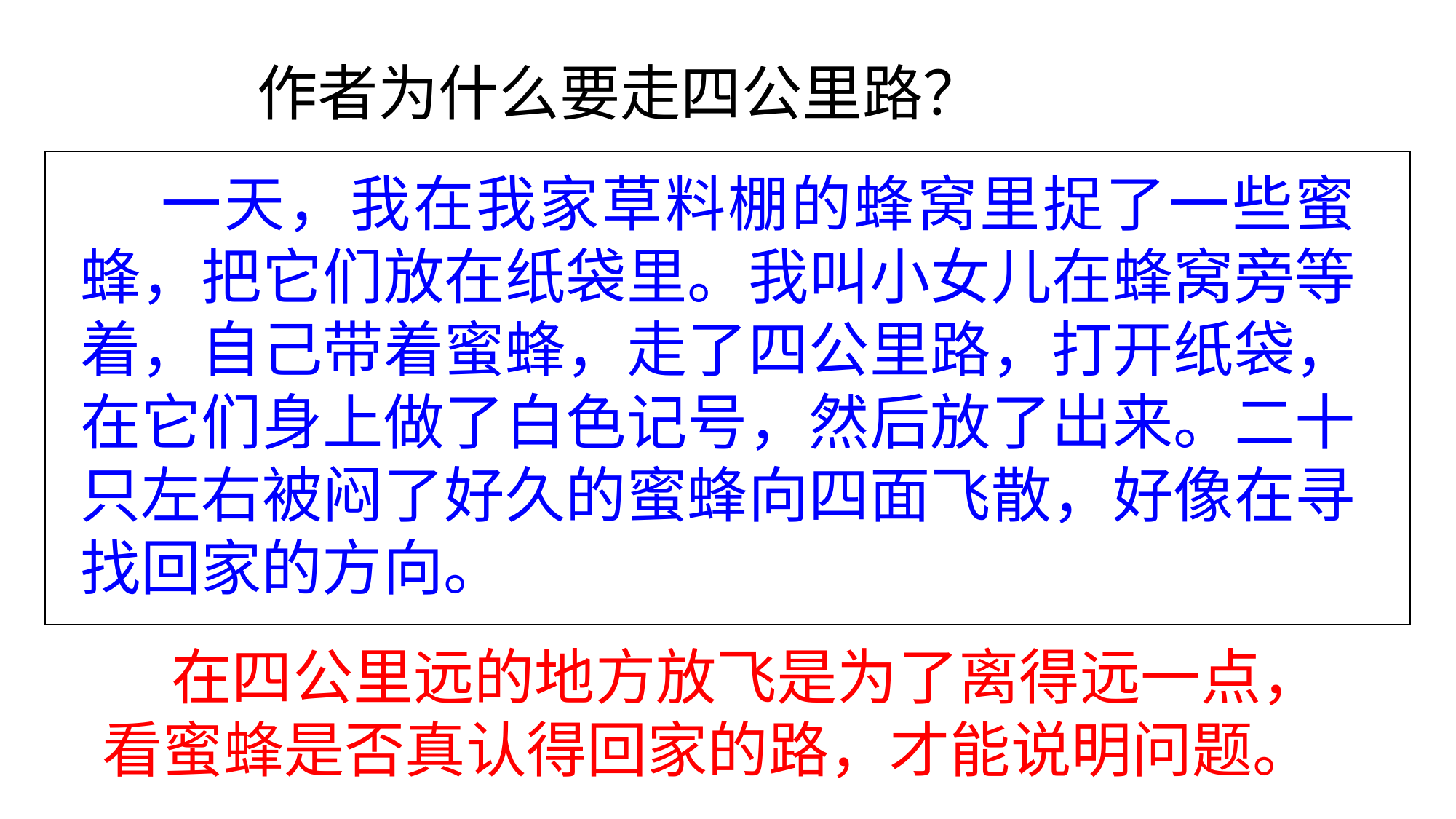

作者为什么要走四公里路？

    一天，我在我家草料棚的蜂窝里捉了一些蜜蜂，把它们放在纸袋里。我叫小女儿在蜂窝旁等着，自己带着蜜蜂，走了四公里路，打开纸袋，在它们身上做了白色记号，然后放了出来。二十只左右被闷了好久的蜜蜂向四面飞散，好像在寻找回家的方向。
    在四公里远的地方放飞是为了离得远一点，看蜜蜂是否真认得回家的路，才能说明问题。